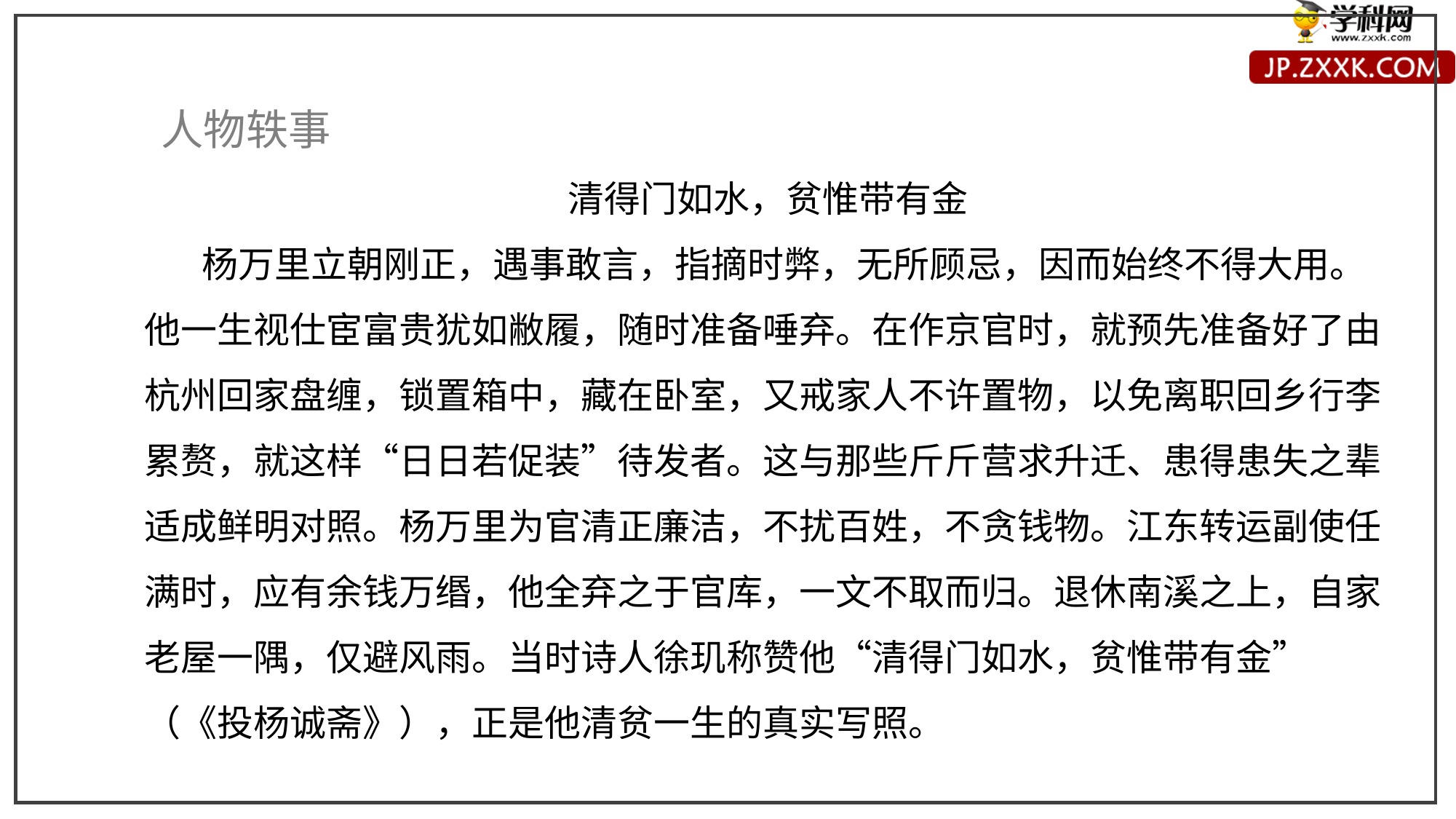

人物轶事
清得门如水，贫惟带有金
      杨万里立朝刚正，遇事敢言，指摘时弊，无所顾忌，因而始终不得大用。他一生视仕宦富贵犹如敝履，随时准备唾弃。在作京官时，就预先准备好了由杭州回家盘缠，锁置箱中，藏在卧室，又戒家人不许置物，以免离职回乡行李累赘，就这样“日日若促装”待发者。这与那些斤斤营求升迁、患得患失之辈适成鲜明对照。杨万里为官清正廉洁，不扰百姓，不贪钱物。江东转运副使任满时，应有余钱万缗，他全弃之于官库，一文不取而归。退休南溪之上，自家老屋一隅，仅避风雨。当时诗人徐玑称赞他“清得门如水，贫惟带有金”（《投杨诚斋》），正是他清贫一生的真实写照。